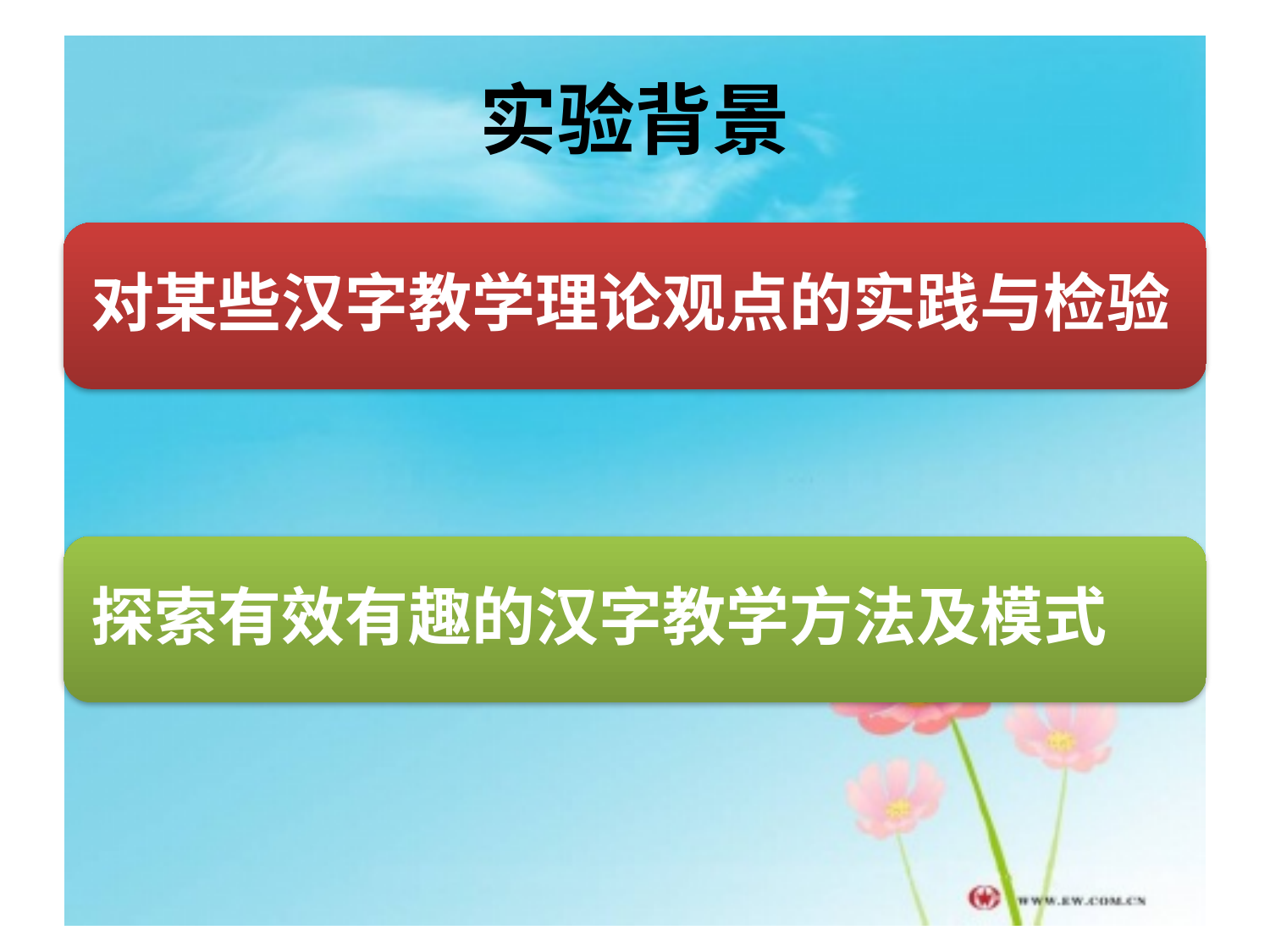

# 实验背景
对某些汉字教学理论观点的实践与检验

探索有效有趣的汉字教学方法及模式